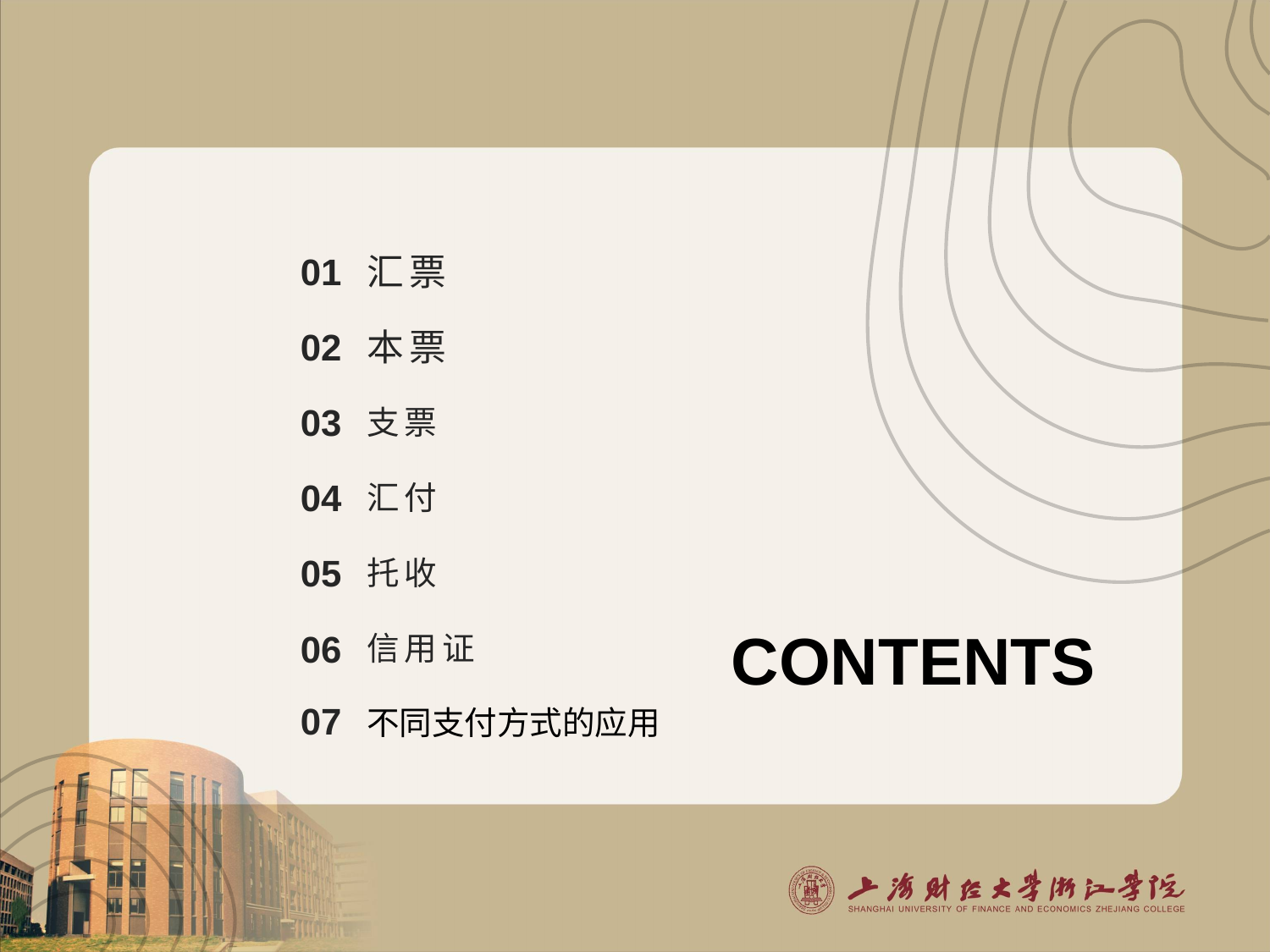

01
汇票
02
本票
03
支票
04
汇付
05
托收
信用证
06
# CONTENTS
07
不同支付方式的应用